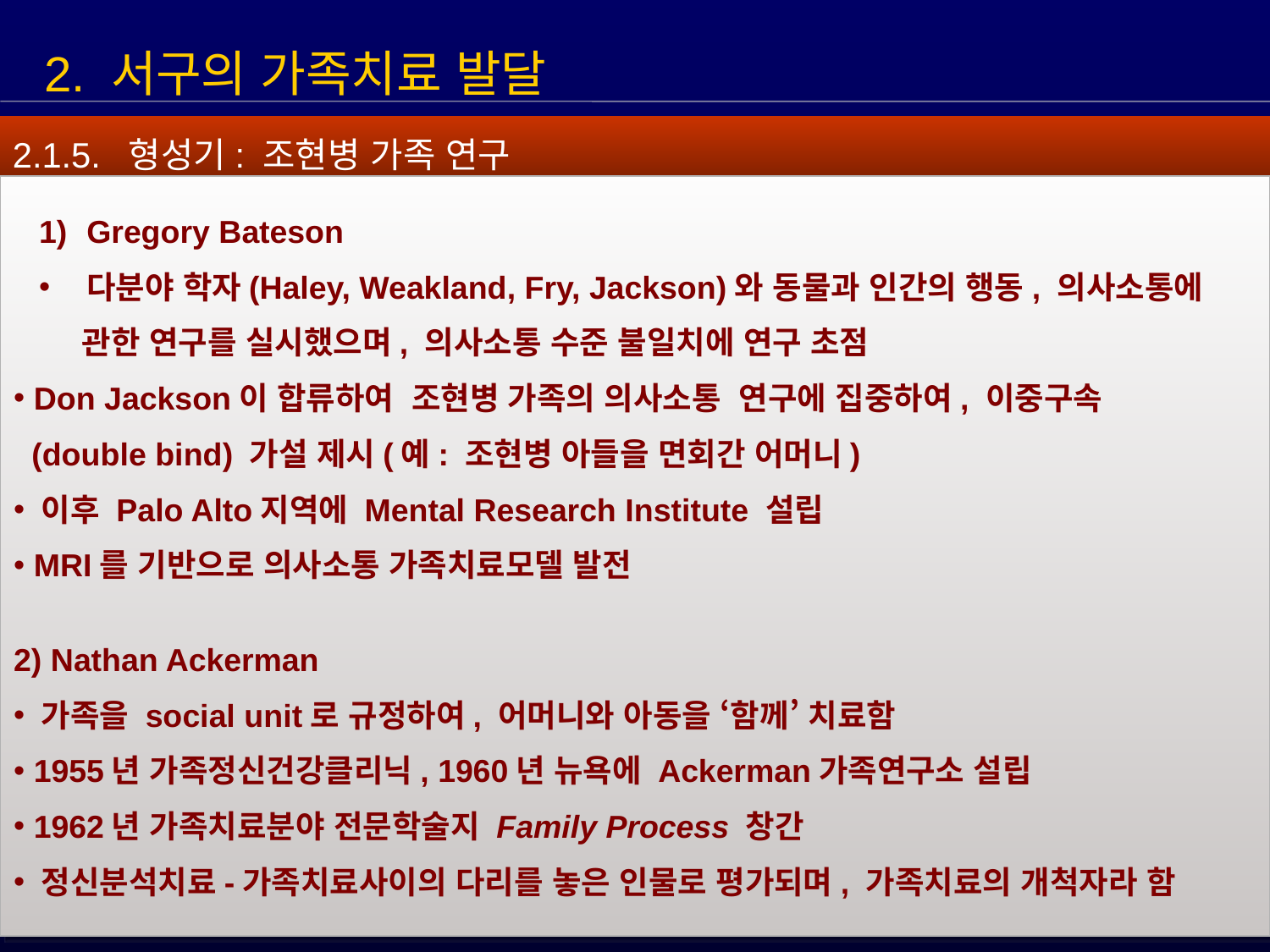

2. 서구의 가족치료 발달

2.1.5.  형성기: 조현병 가족 연구
Gregory Bateson
다분야 학자(Haley, Weakland, Fry, Jackson)와 동물과 인간의 행동, 의사소통에
    관한 연구를 실시했으며, 의사소통 수준 불일치에 연구 초점
 Don Jackson이 합류하여  조현병 가족의 의사소통  연구에 집중하여, 이중구속
  (double bind) 가설 제시(예: 조현병 아들을 면회간 어머니)
 이후 Palo Alto지역에 Mental Research Institute 설립
 MRI를 기반으로 의사소통 가족치료모델 발전

2) Nathan Ackerman
 가족을 social unit로 규정하여, 어머니와 아동을 ‘함께’ 치료함
 1955년 가족정신건강클리닉, 1960년 뉴욕에 Ackerman가족연구소 설립
 1962년 가족치료분야 전문학술지 Family Process 창간
 정신분석치료-가족치료사이의 다리를 놓은 인물로 평가되며, 가족치료의 개척자라 함